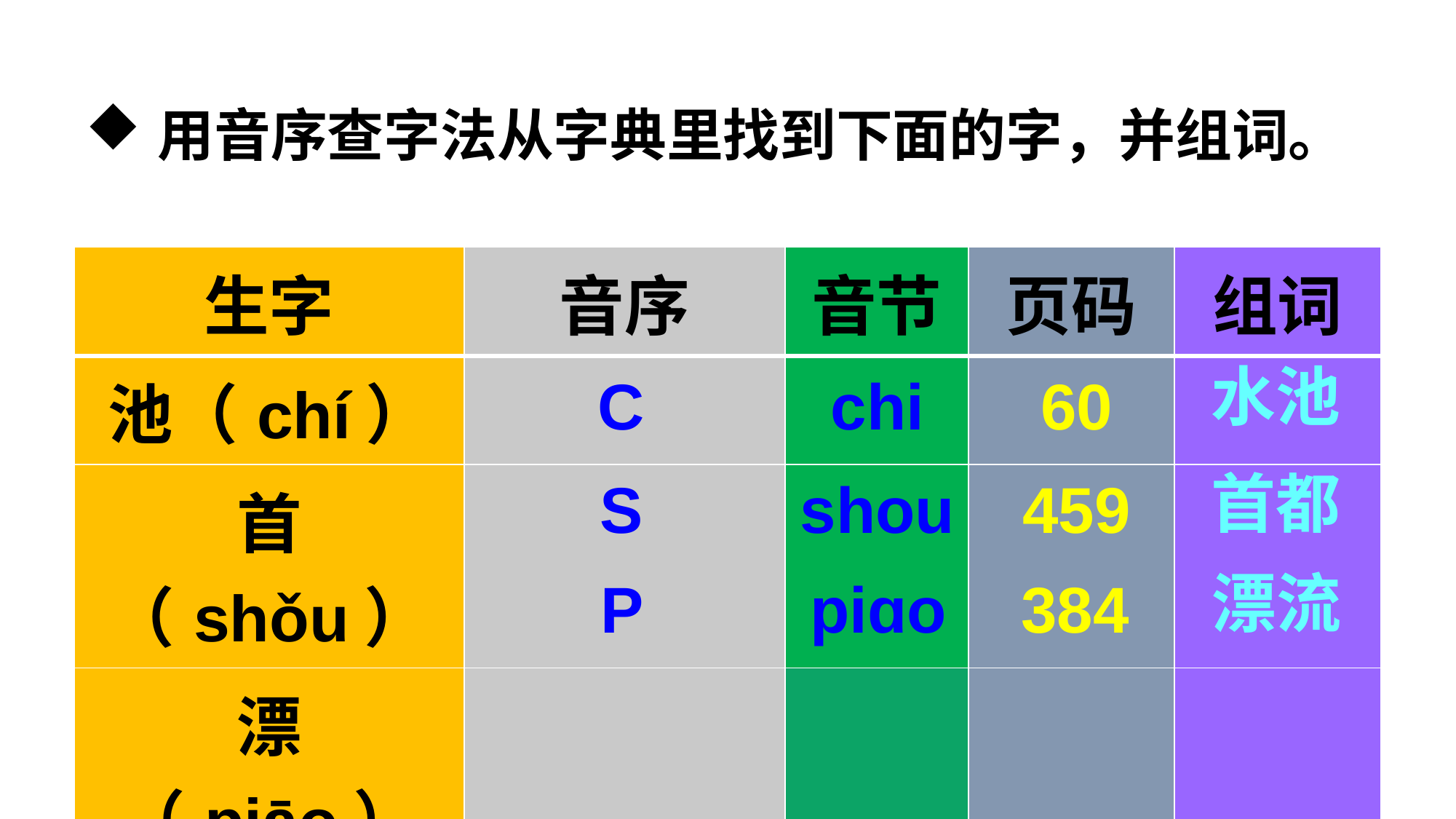

用音序查字法从字典里找到下面的字，并组词。
| 生字 | 音序 | 音节 | 页码 | 组词 |
| --- | --- | --- | --- | --- |
| 池（chí） |  |  |  |  |
| 首（shǒu） |  |  |  |  |
| 漂（piāo） |  |  |  |  |
水池
C
chi
60
首都
S
shou
459
漂流
P
piɑo
384